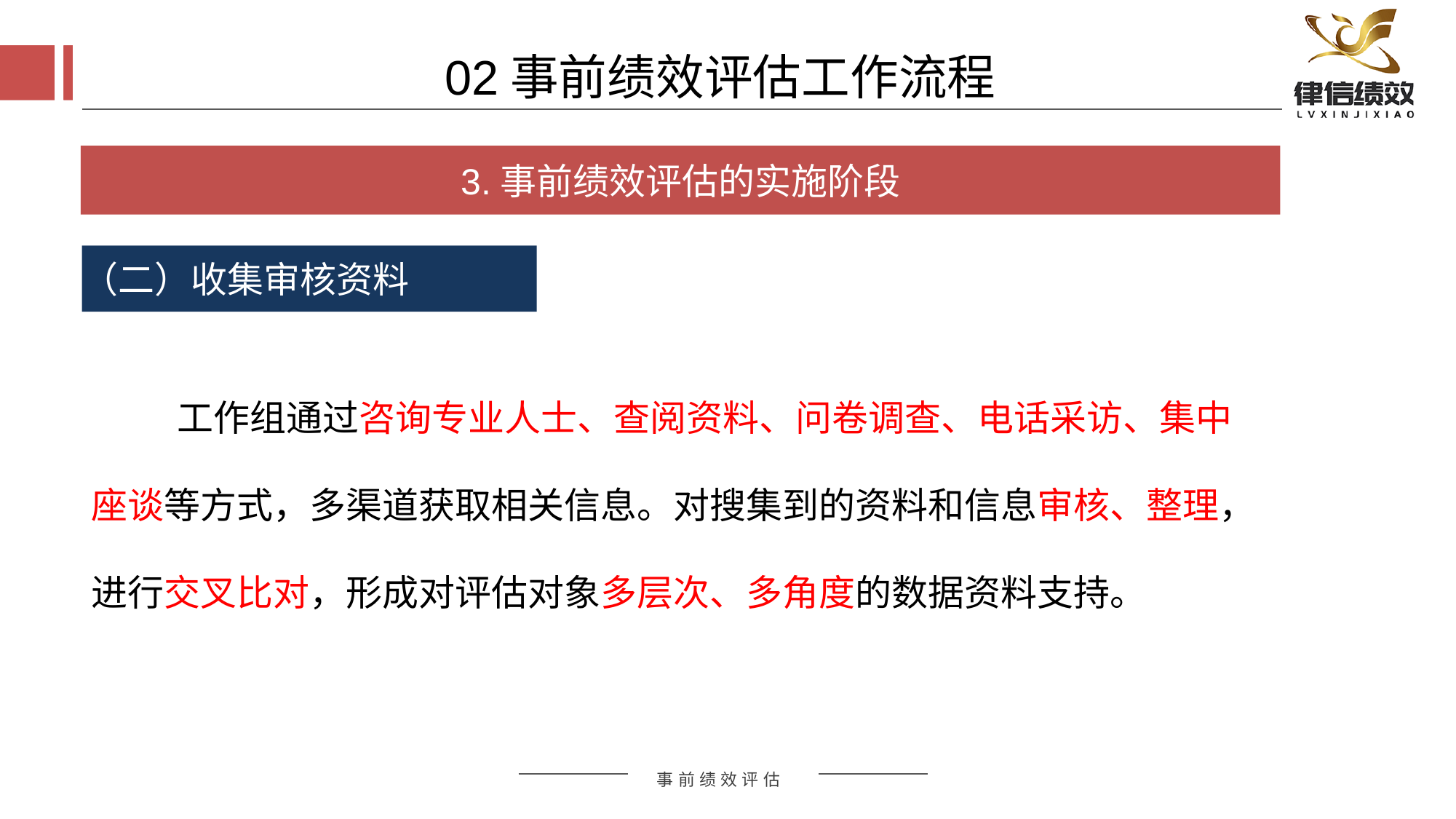

02事前绩效评估工作流程
3.事前绩效评估的实施阶段
（二）收集审核资料
工作组通过咨询专业人士、查阅资料、问卷调查、电话采访、集中座谈等方式，多渠道获取相关信息。对搜集到的资料和信息审核、整理，进行交叉比对，形成对评估对象多层次、多角度的数据资料支持。

评估方式
评估方式